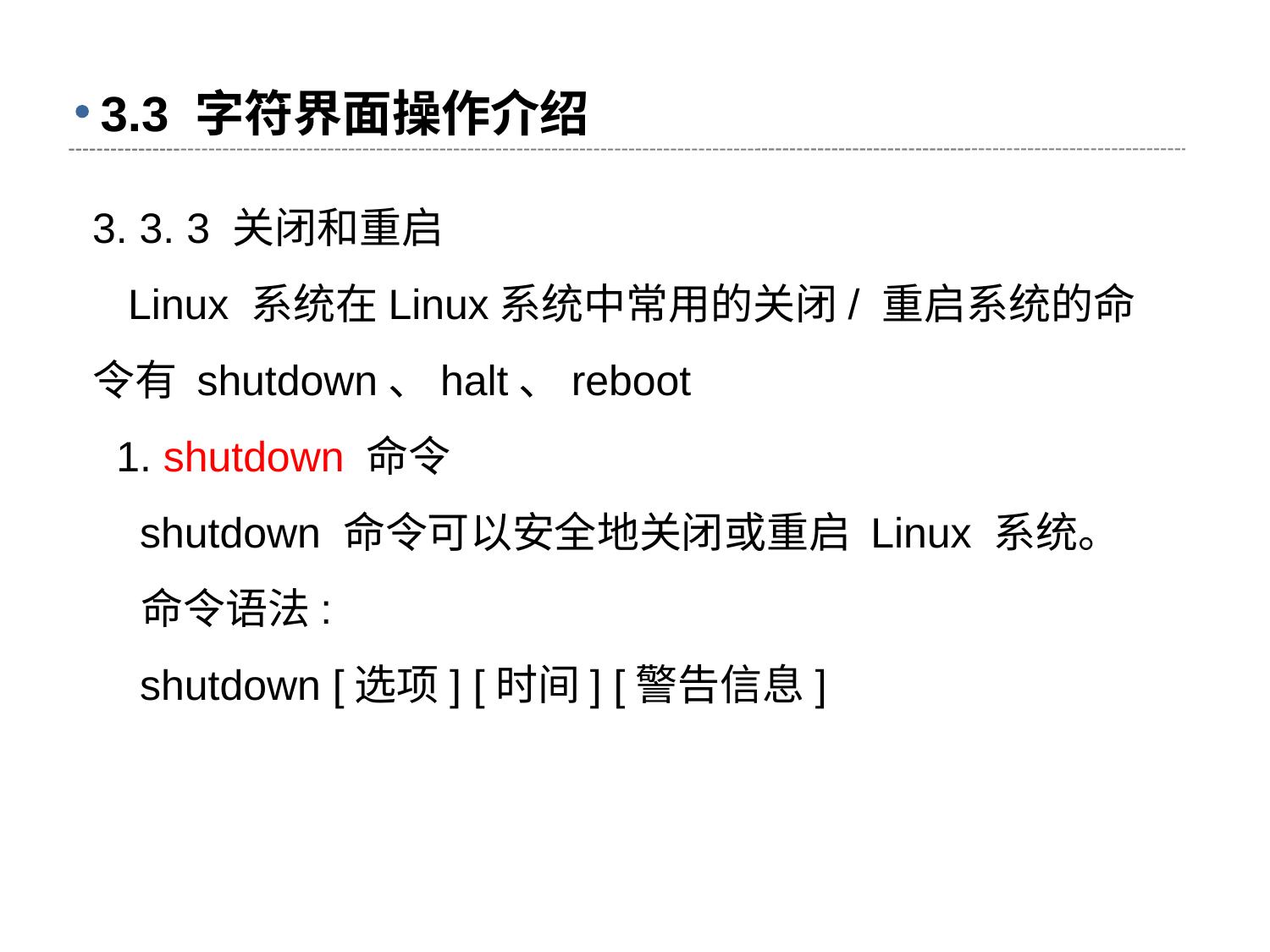

# 3.3 字符界面操作介绍
3. 3. 3 关闭和重启
   Linux 系统在Linux系统中常用的关闭/ 重启系统的命令有 shutdown、halt、reboot
  1. shutdown 命令
    shutdown 命令可以安全地关闭或重启 Linux 系统。
    命令语法:
    shutdown [选项] [时间] [警告信息]